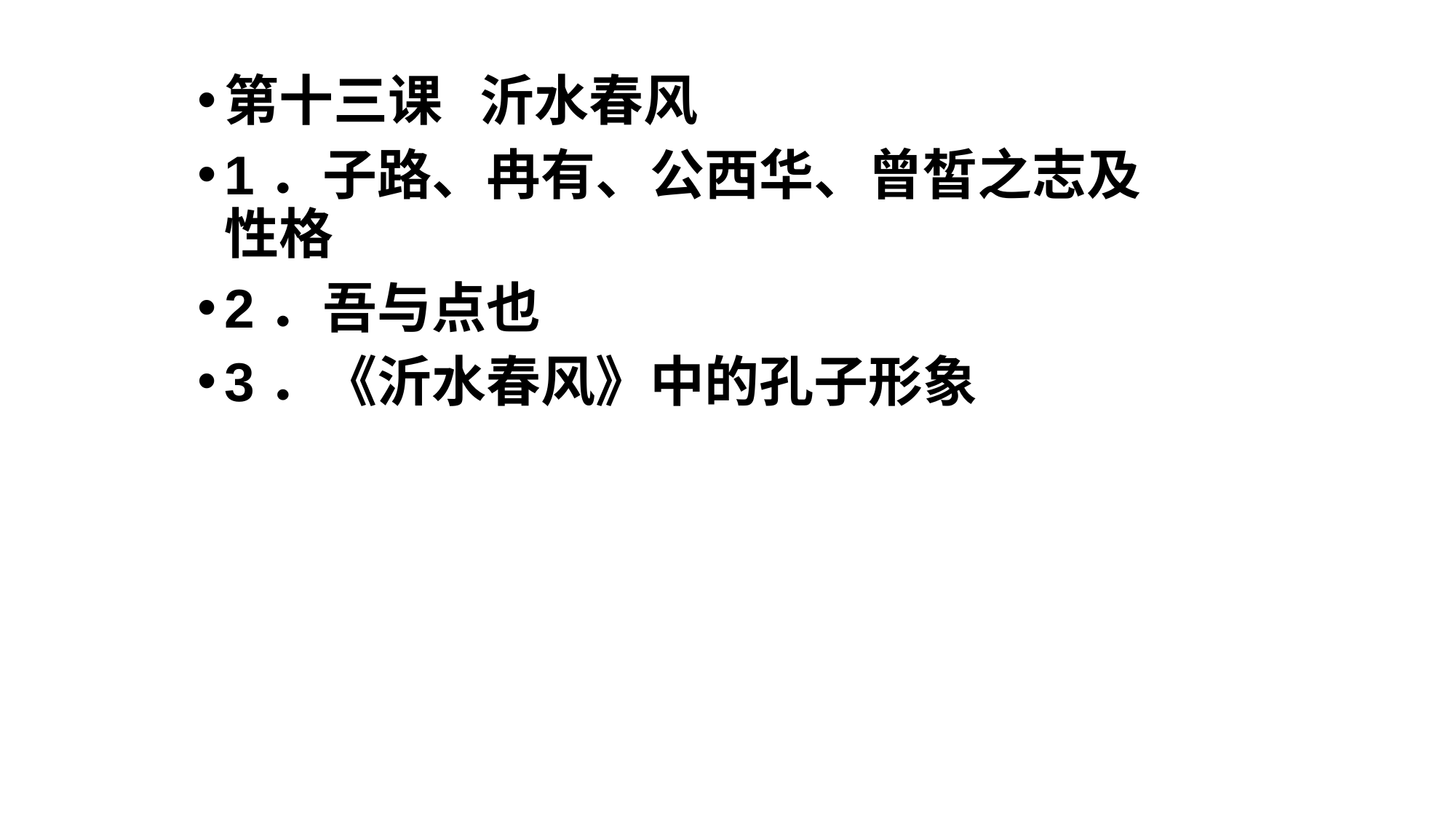

#
第十三课   沂水春风
1．子路、冉有、公西华、曾皙之志及性格
2．吾与点也
3．《沂水春风》中的孔子形象